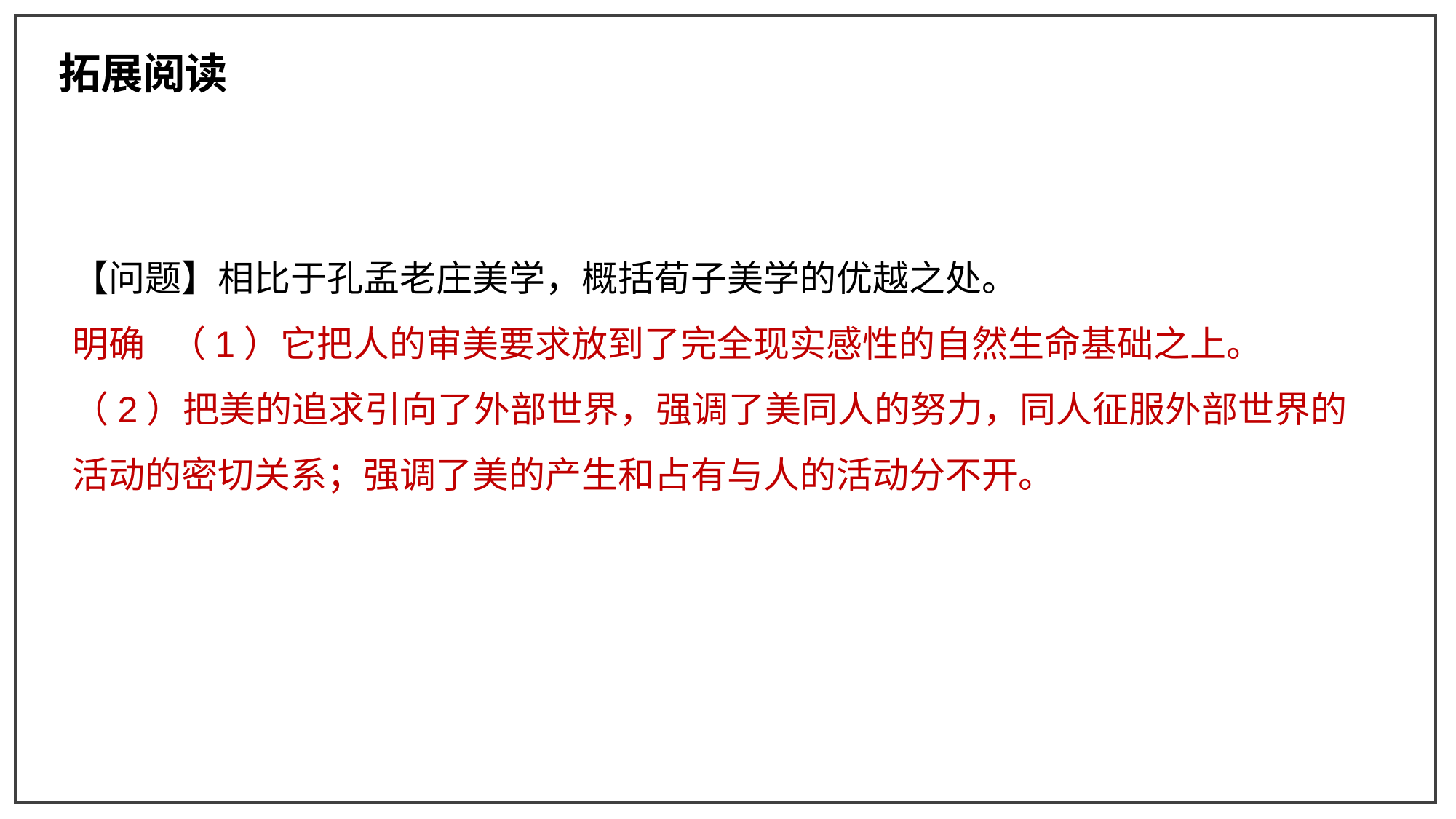

拓展阅读
【问题】相比于孔孟老庄美学，概括荀子美学的优越之处。
明确   （1）它把人的审美要求放到了完全现实感性的自然生命基础之上。
（2）把美的追求引向了外部世界，强调了美同人的努力，同人征服外部世界的活动的密切关系；强调了美的产生和占有与人的活动分不开。